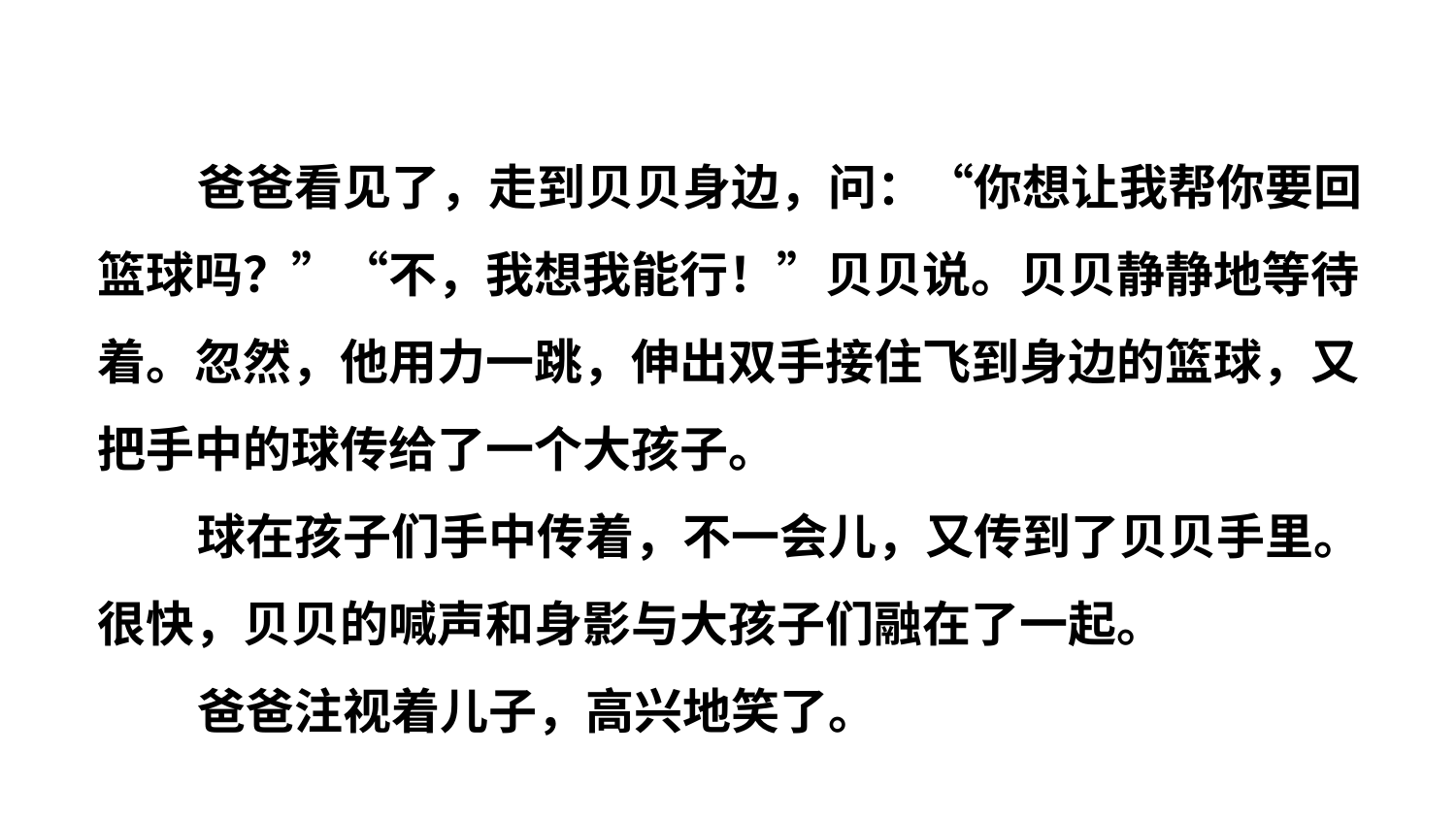

爸爸看见了，走到贝贝身边，问：“你想让我帮你要回篮球吗？”“不，我想我能行！”贝贝说。贝贝静静地等待着。忽然，他用力一跳，伸出双手接住飞到身边的篮球，又把手中的球传给了一个大孩子。
球在孩子们手中传着，不一会儿，又传到了贝贝手里。很快，贝贝的喊声和身影与大孩子们融在了一起。
爸爸注视着儿子，高兴地笑了。